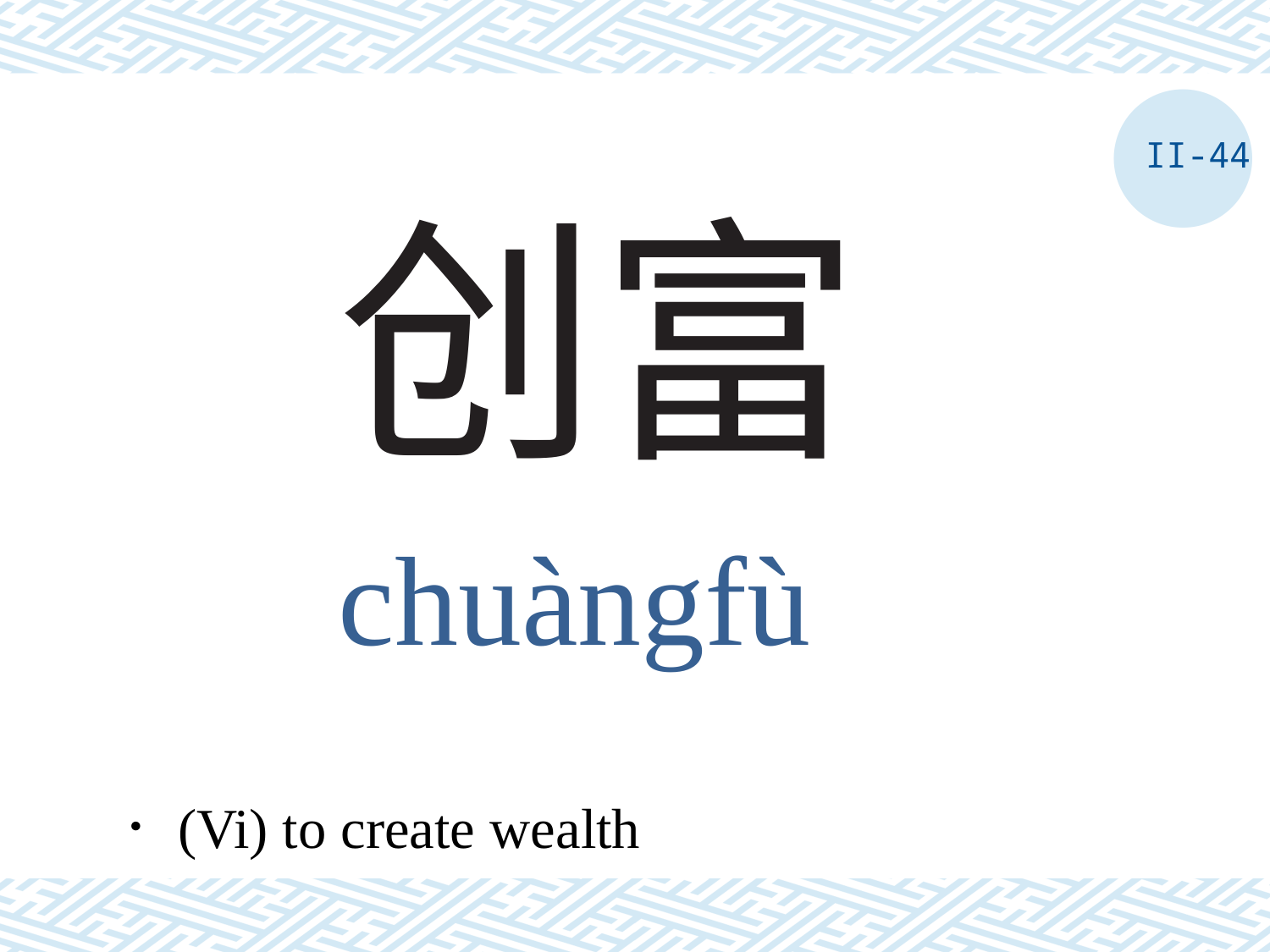

II-44

# 创富
chuàngfù
．(Vi) to create wealth